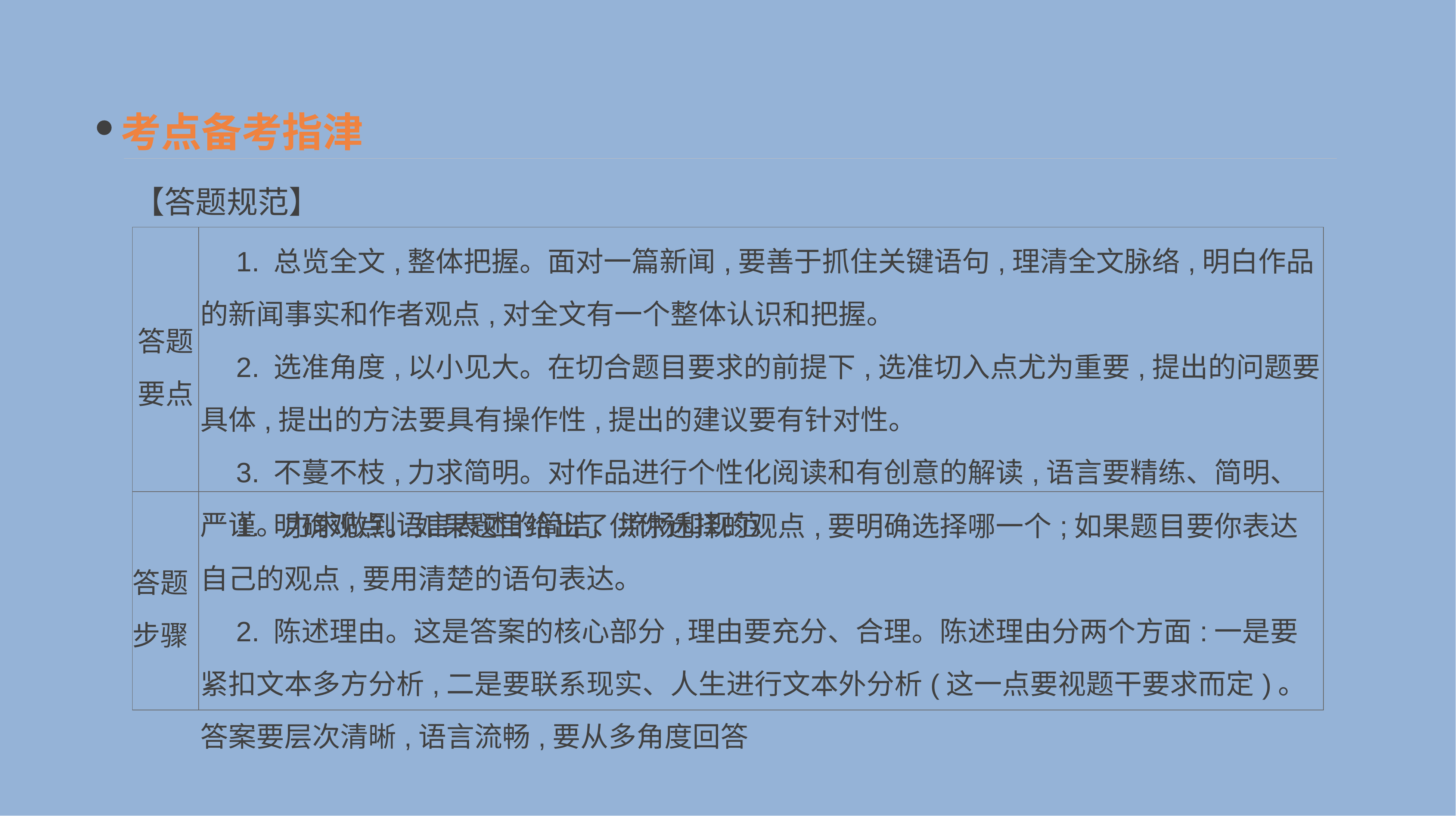

考点备考指津

【答题规范】
| 答题 要点 | 1. 总览全文,整体把握。面对一篇新闻,要善于抓住关键语句,理清全文脉络,明白作品的新闻事实和作者观点,对全文有一个整体认识和把握。 　2. 选准角度,以小见大。在切合题目要求的前提下,选准切入点尤为重要,提出的问题要具体,提出的方法要具有操作性,提出的建议要有针对性。 　3. 不蔓不枝,力求简明。对作品进行个性化阅读和有创意的解读,语言要精练、简明、严谨。力求做到语言表述的简洁、流畅和规范 |
| --- | --- |
| 答题 步骤 | 1. 明确观点。如果题目给出了供你选择的观点,要明确选择哪一个;如果题目要你表达自己的观点,要用清楚的语句表达。 　2. 陈述理由。这是答案的核心部分,理由要充分、合理。陈述理由分两个方面:一是要紧扣文本多方分析,二是要联系现实、人生进行文本外分析(这一点要视题干要求而定)。答案要层次清晰,语言流畅,要从多角度回答 |